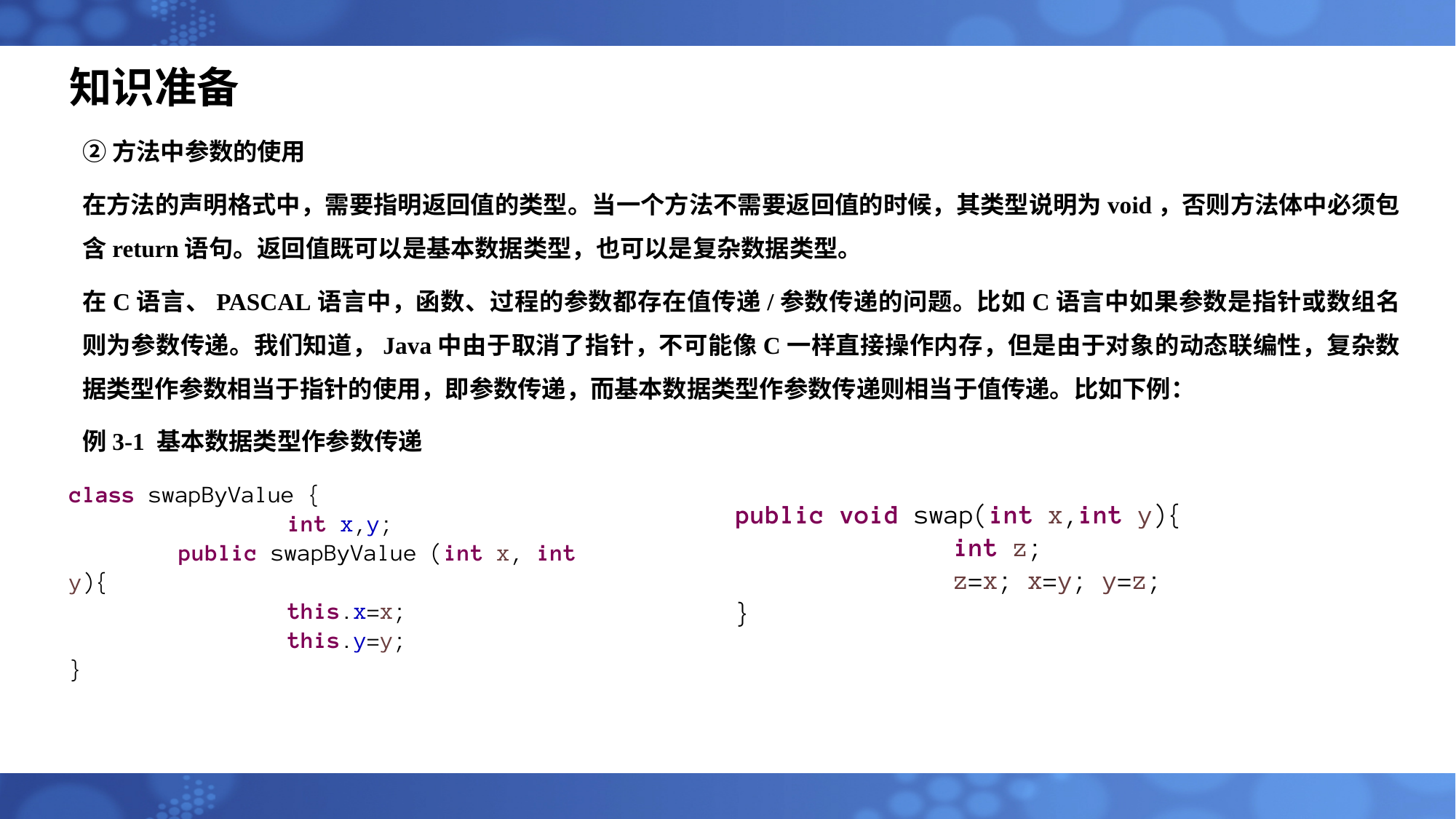

# 知识准备
②方法中参数的使用
在方法的声明格式中，需要指明返回值的类型。当一个方法不需要返回值的时候，其类型说明为void，否则方法体中必须包含return语句。返回值既可以是基本数据类型，也可以是复杂数据类型。
在C语言、PASCAL语言中，函数、过程的参数都存在值传递/参数传递的问题。比如C语言中如果参数是指针或数组名则为参数传递。我们知道，Java中由于取消了指针，不可能像C一样直接操作内存，但是由于对象的动态联编性，复杂数据类型作参数相当于指针的使用，即参数传递，而基本数据类型作参数传递则相当于值传递。比如下例：
例3-1 基本数据类型作参数传递
class swapByValue {
		int x,y;
	public swapByValue (int x, int y){
		this.x=x;
		this.y=y;
}

public void swap(int x,int y){
		int z;
		z=x; x=y; y=z;
}